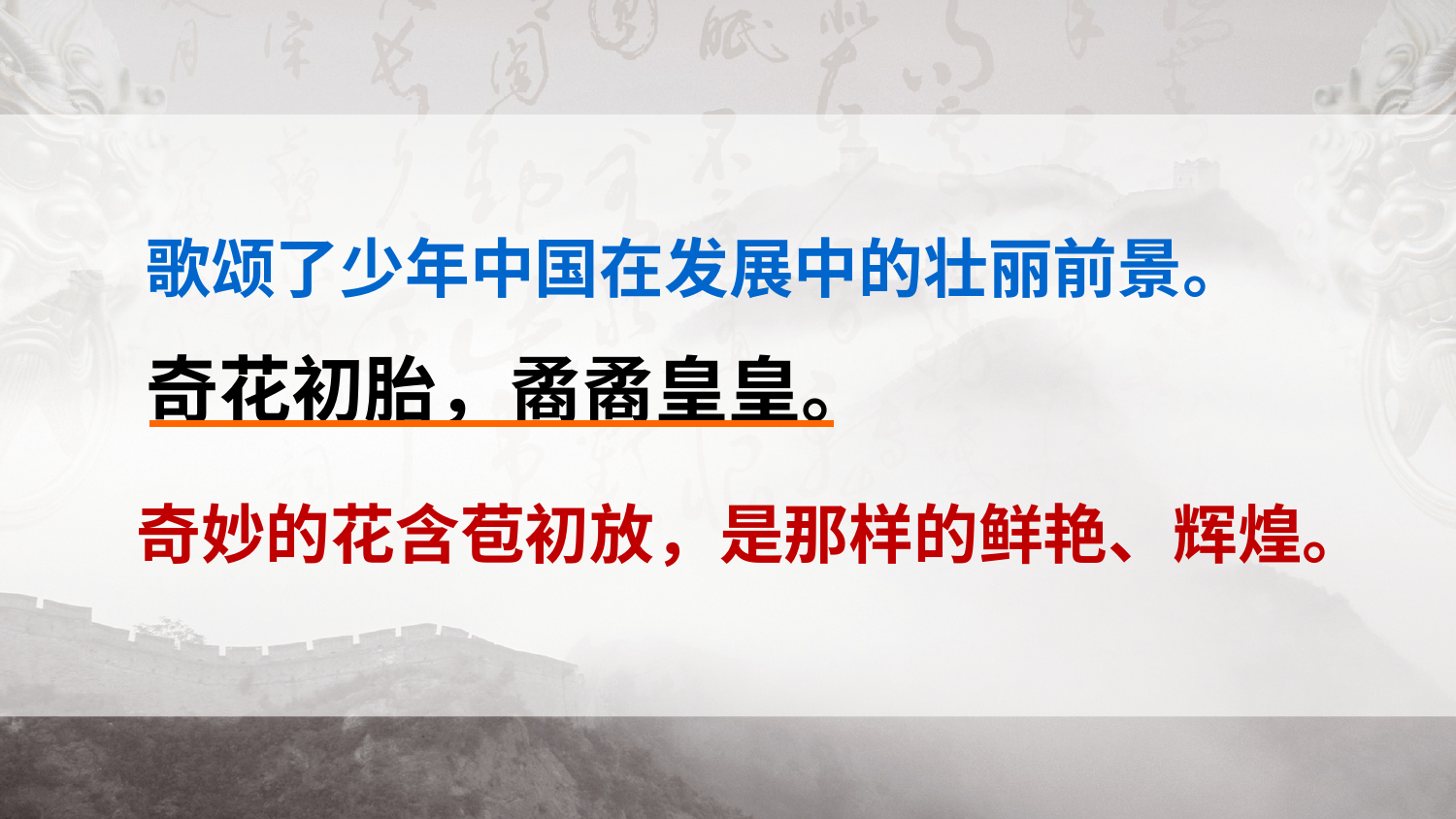

歌颂了少年中国在发展中的壮丽前景。
奇花初胎，矞矞皇皇。
奇妙的花含苞初放，是那样的鲜艳、辉煌。